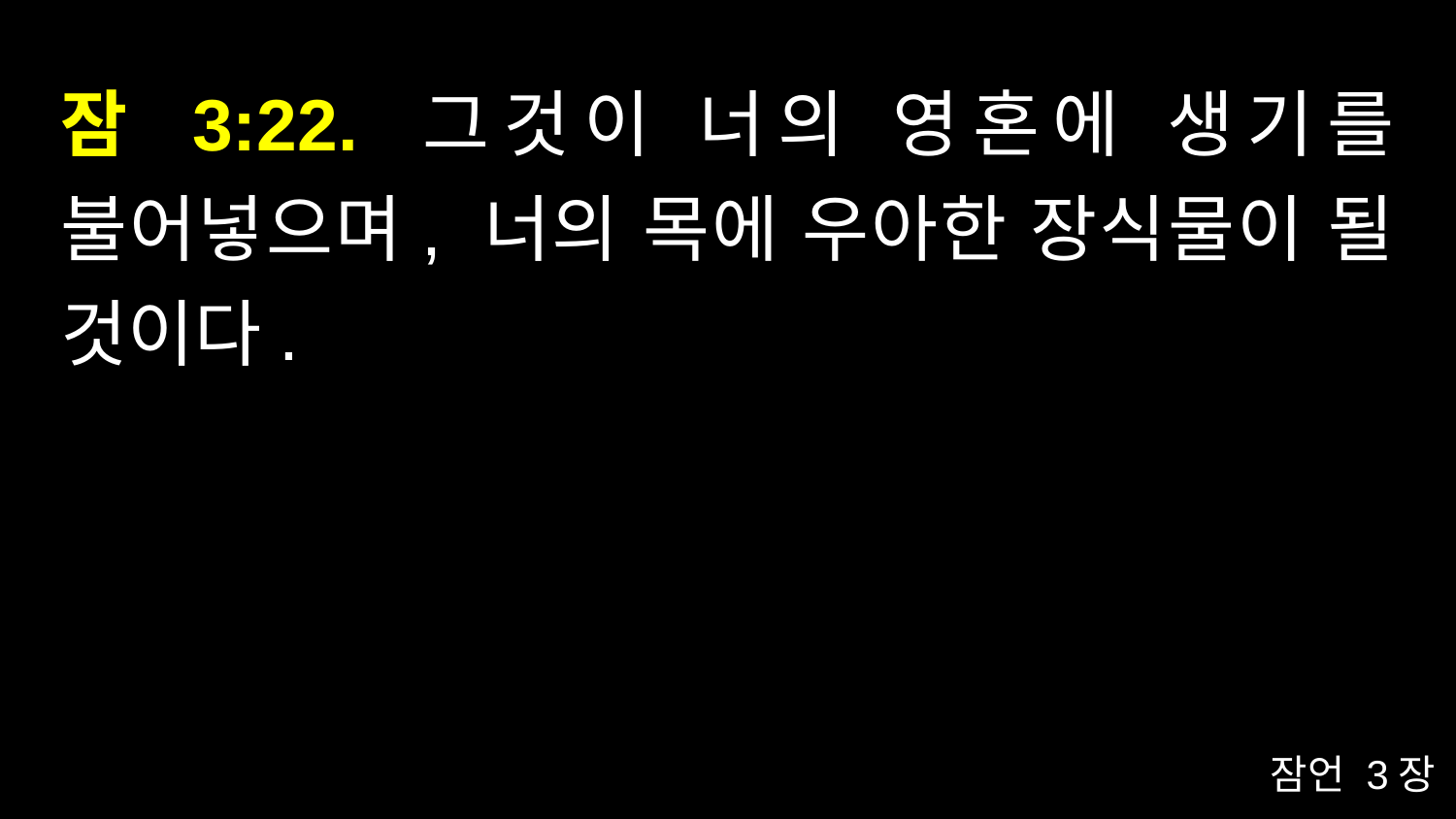

# 잠 3:22. 그것이 너의 영혼에 생기를 불어넣으며, 너의 목에 우아한 장식물이 될 것이다.
잠언 3장